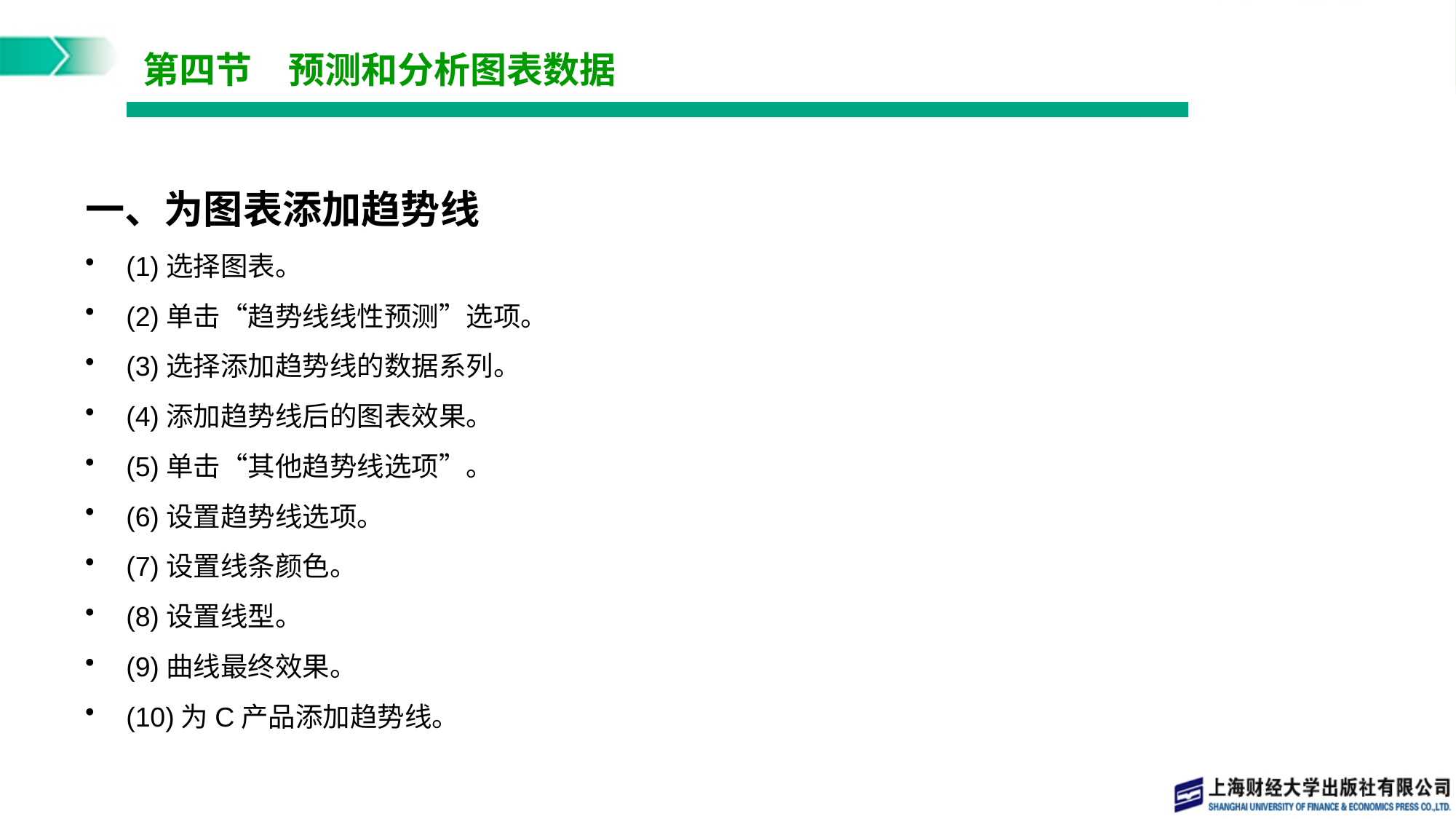

# 第四节　预测和分析图表数据
一、为图表添加趋势线
(1)选择图表。
(2)单击“趋势线线性预测”选项。
(3)选择添加趋势线的数据系列。
(4)添加趋势线后的图表效果。
(5)单击“其他趋势线选项”。
(6)设置趋势线选项。
(7)设置线条颜色。
(8)设置线型。
(9)曲线最终效果。
(10)为C产品添加趋势线。